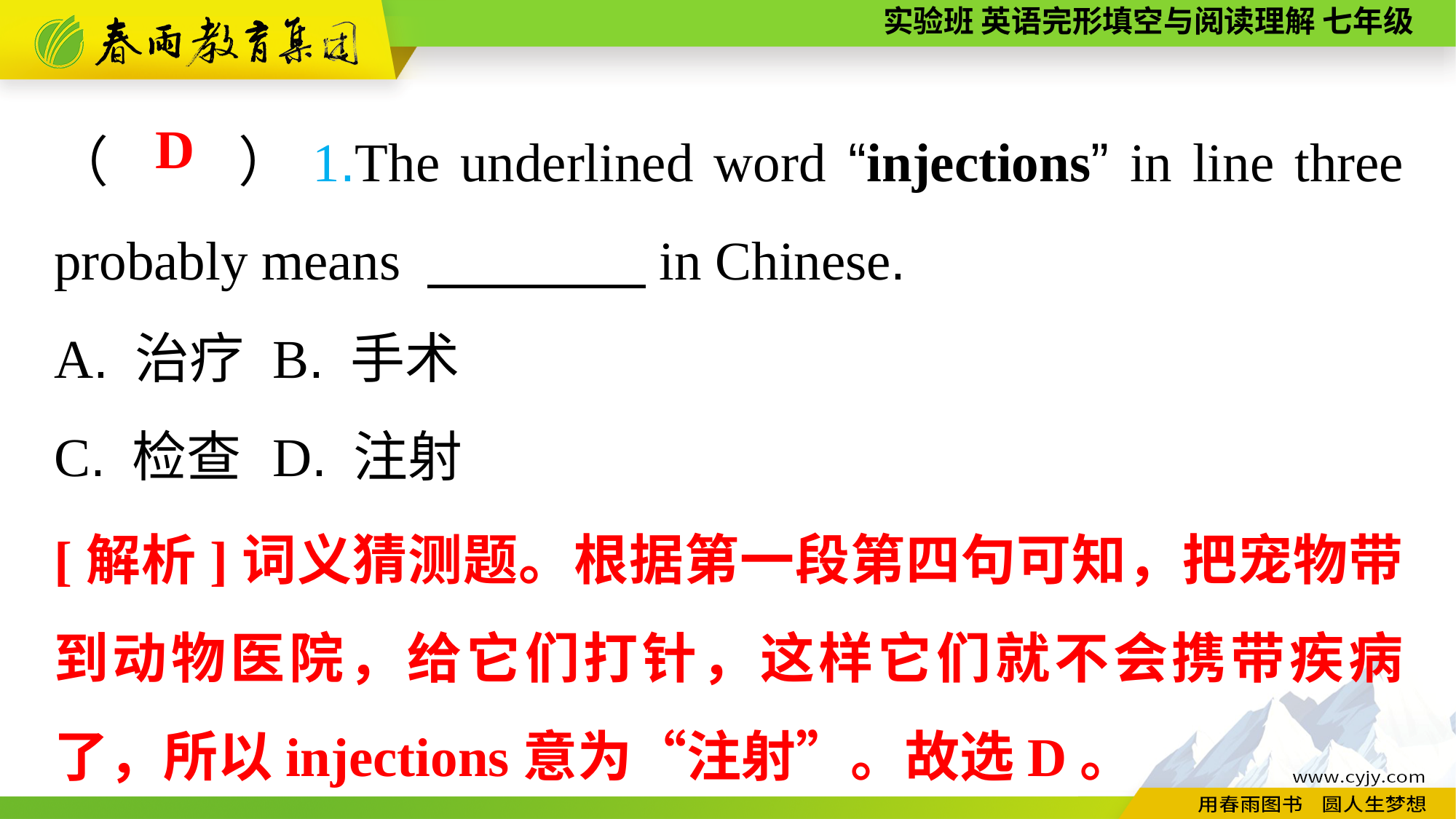

（　　）1.The underlined word “injections” in line three probably means 　　　　in Chinese.
A. 治疗	B. 手术
C. 检查	D. 注射
D
[解析]词义猜测题。根据第一段第四句可知，把宠物带到动物医院，给它们打针，这样它们就不会携带疾病了，所以injections意为“注射”。故选D。